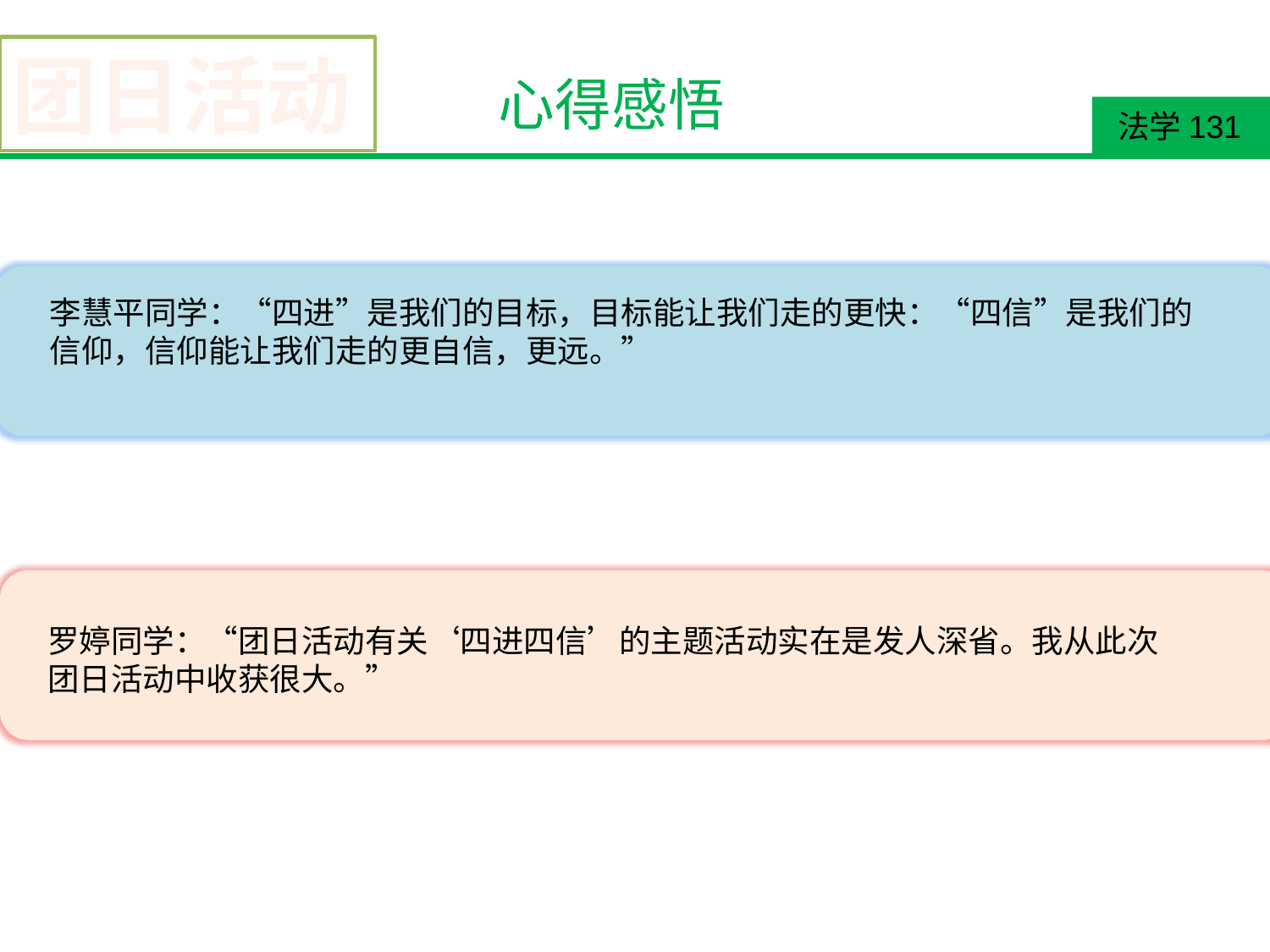

团日活动
心得感悟

法学131

李慧平同学：“四进”是我们的目标，目标能让我们走的更快：“四信”是我们的信仰，信仰能让我们走的更自信，更远。”

罗婷同学：“团日活动有关‘四进四信’的主题活动实在是发人深省。我从此次团日活动中收获很大。”